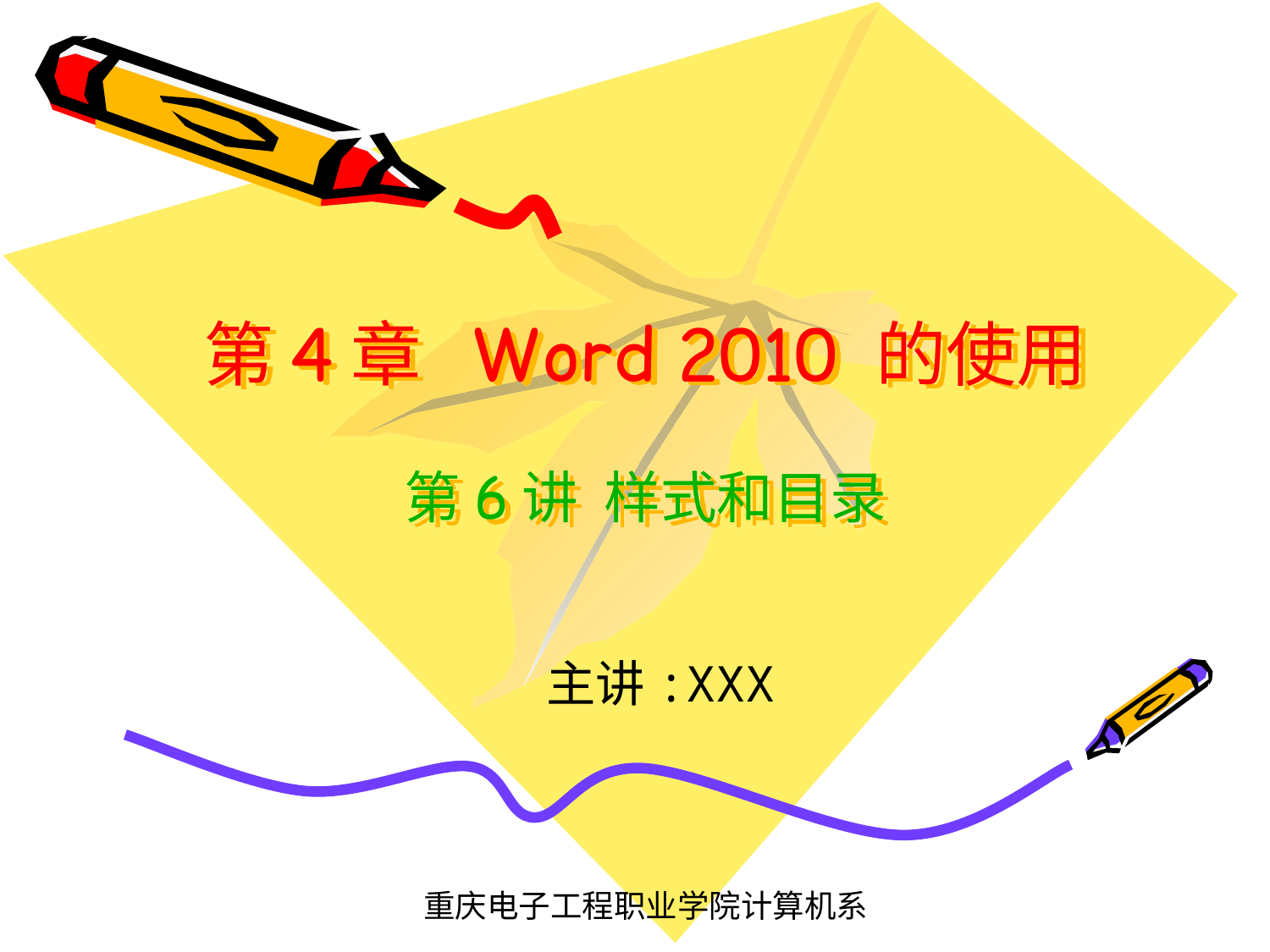

# 第4章  Word 2010 的使用 第6讲  样式和目录
主讲:XXX